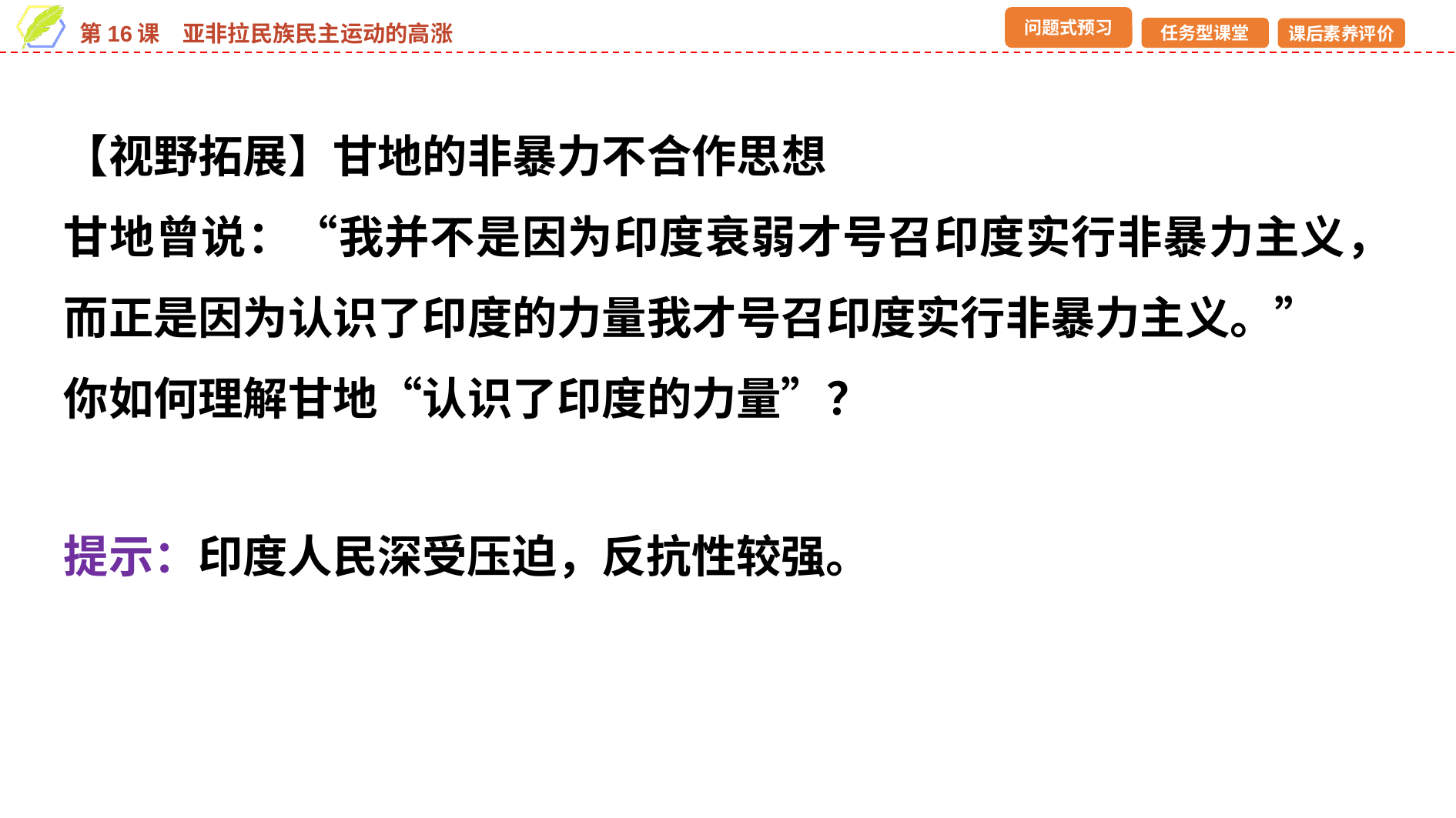

【视野拓展】甘地的非暴力不合作思想
甘地曾说：“我并不是因为印度衰弱才号召印度实行非暴力主义，而正是因为认识了印度的力量我才号召印度实行非暴力主义。”
你如何理解甘地“认识了印度的力量”？
提示：印度人民深受压迫，反抗性较强。